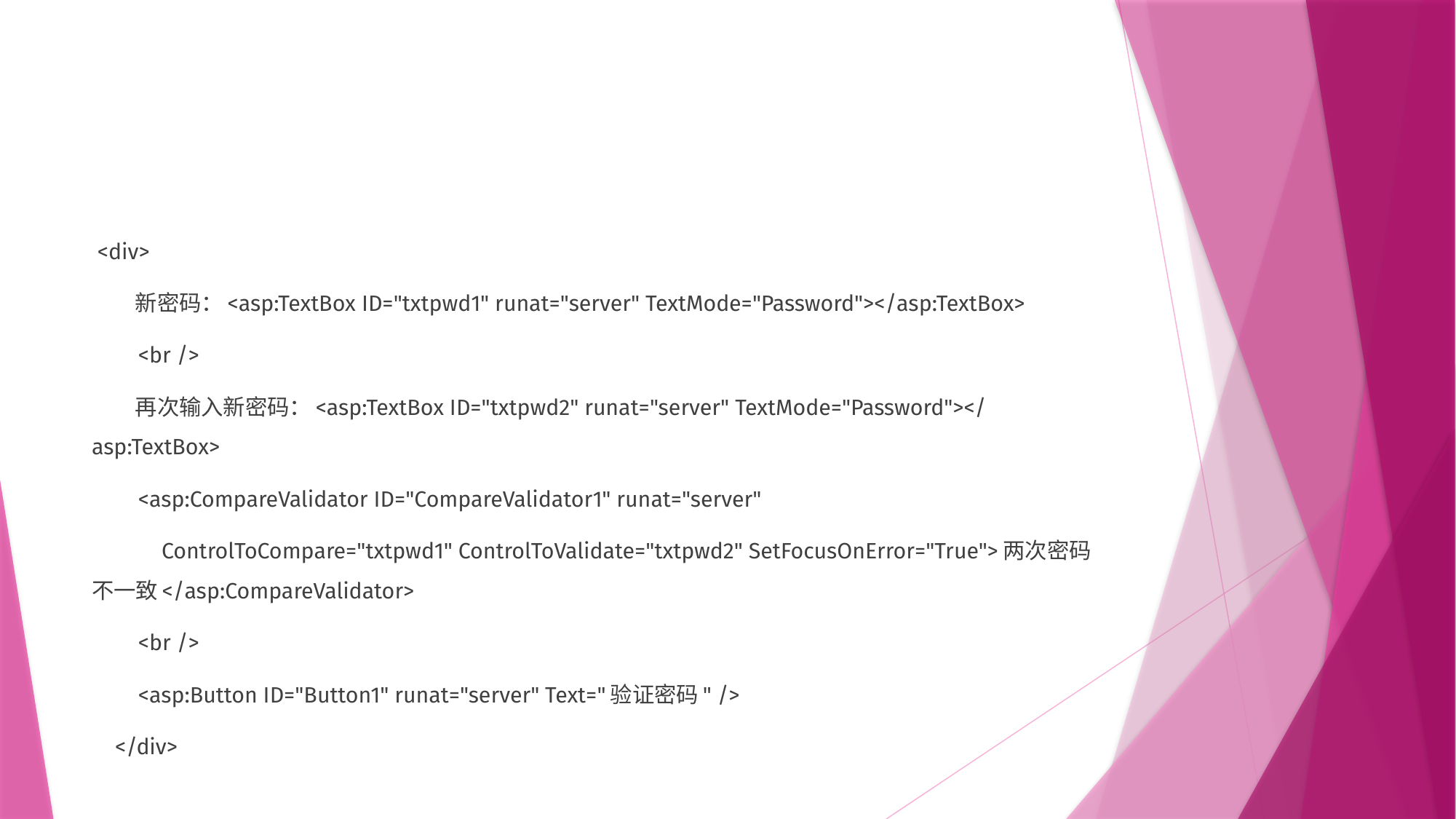

#
 <div>
        新密码：<asp:TextBox ID="txtpwd1" runat="server" TextMode="Password"></asp:TextBox>
        <br />
        再次输入新密码：<asp:TextBox ID="txtpwd2" runat="server" TextMode="Password"></asp:TextBox>
        <asp:CompareValidator ID="CompareValidator1" runat="server"
            ControlToCompare="txtpwd1" ControlToValidate="txtpwd2" SetFocusOnError="True">两次密码不一致</asp:CompareValidator>
        <br />
        <asp:Button ID="Button1" runat="server" Text="验证密码" />
    </div>